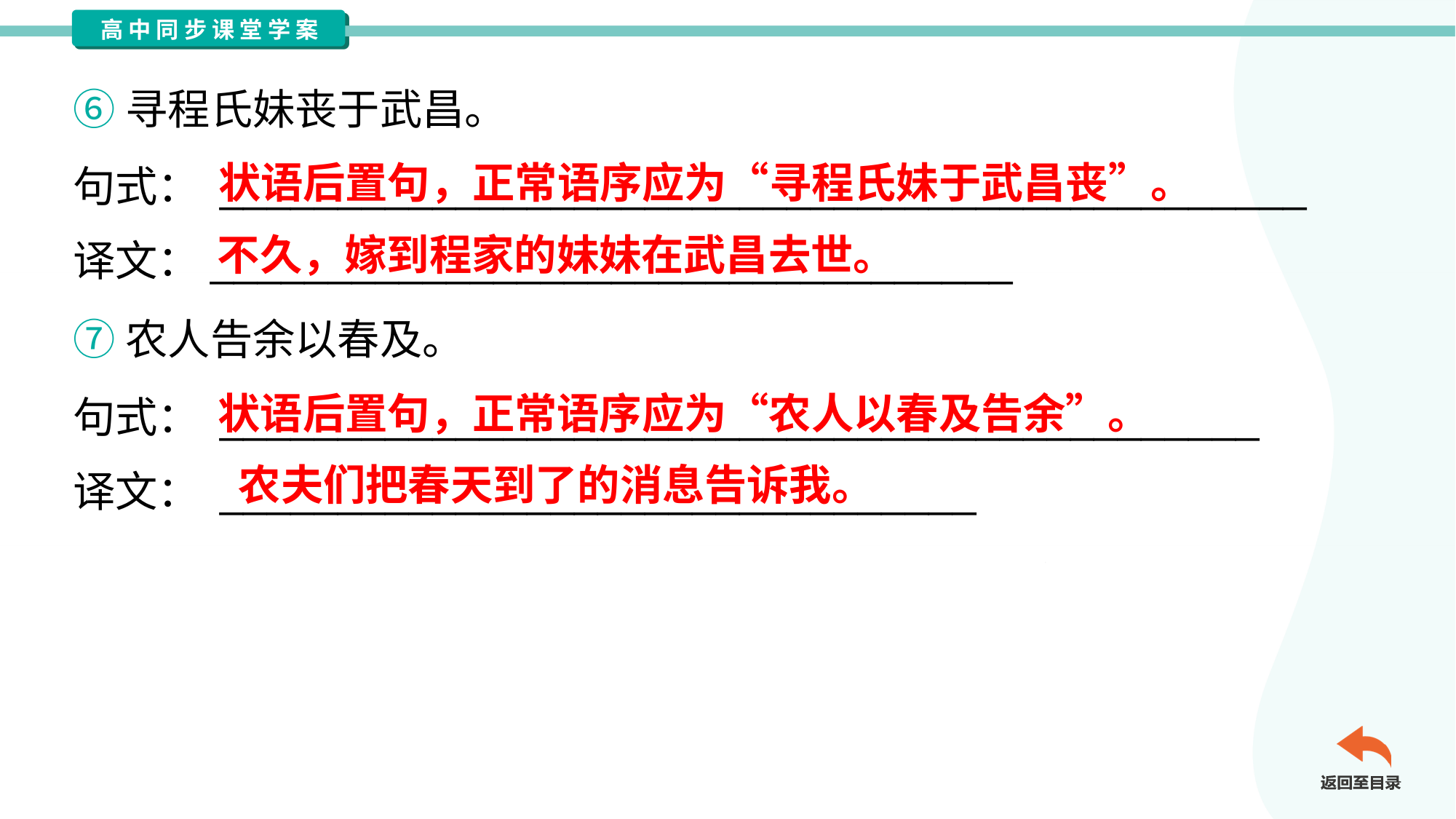

⑥寻程氏妹丧于武昌。
句式： ______________________________________________
译文：__________________________________
状语后置句，正常语序应为“寻程氏妹于武昌丧”。
不久，嫁到程家的妹妹在武昌去世。
⑦农人告余以春及。
句式： ____________________________________________
译文： ________________________________
状语后置句，正常语序应为“农人以春及告余”。
农夫们把春天到了的消息告诉我。